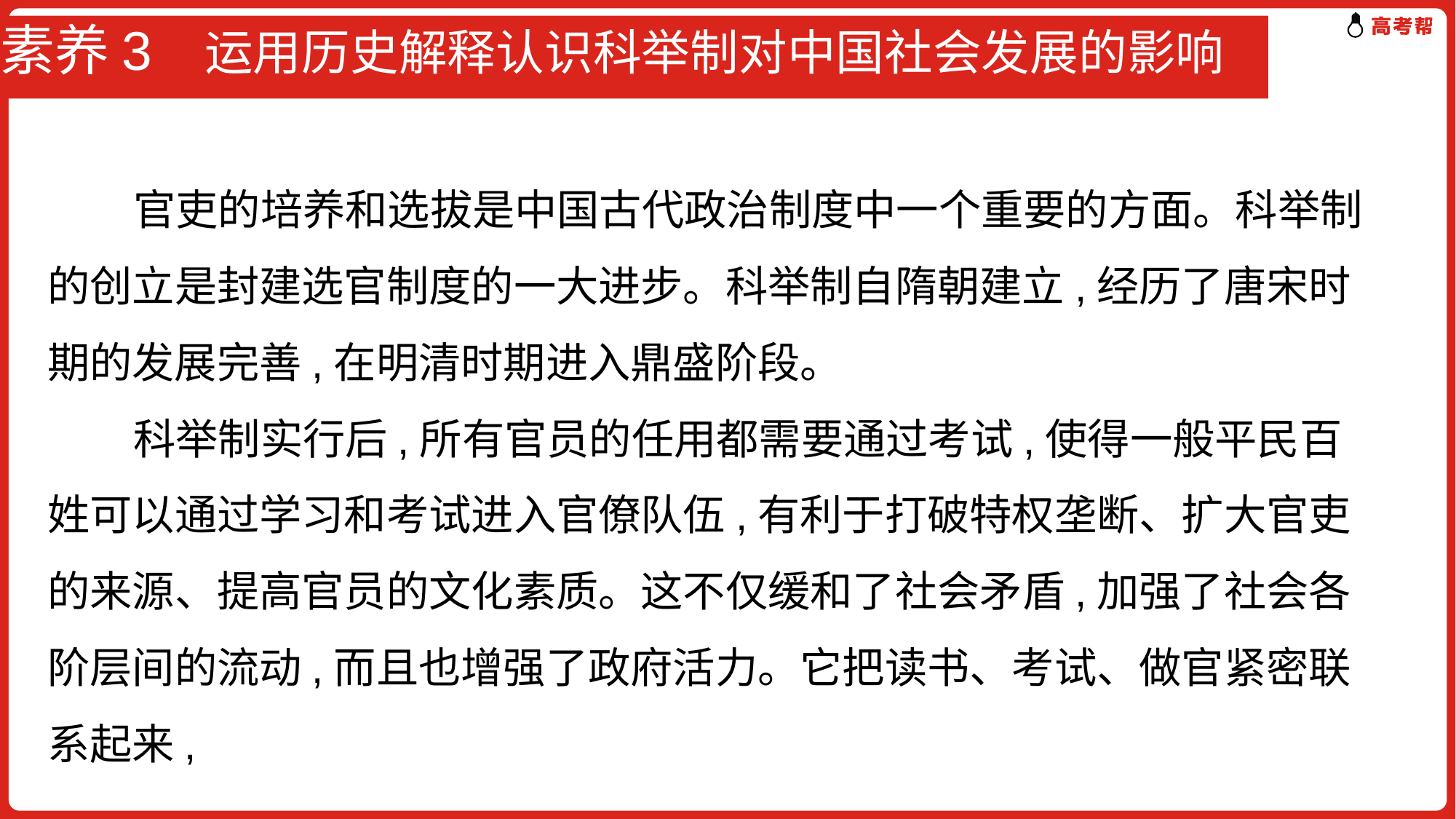

# 素养3   运用历史解释认识科举制对中国社会发展的影响
        官吏的培养和选拔是中国古代政治制度中一个重要的方面。科举制的创立是封建选官制度的一大进步。科举制自隋朝建立,经历了唐宋时期的发展完善,在明清时期进入鼎盛阶段。
        科举制实行后,所有官员的任用都需要通过考试,使得一般平民百姓可以通过学习和考试进入官僚队伍,有利于打破特权垄断、扩大官吏的来源、提高官员的文化素质。这不仅缓和了社会矛盾,加强了社会各阶层间的流动,而且也增强了政府活力。它把读书、考试、做官紧密联系起来,